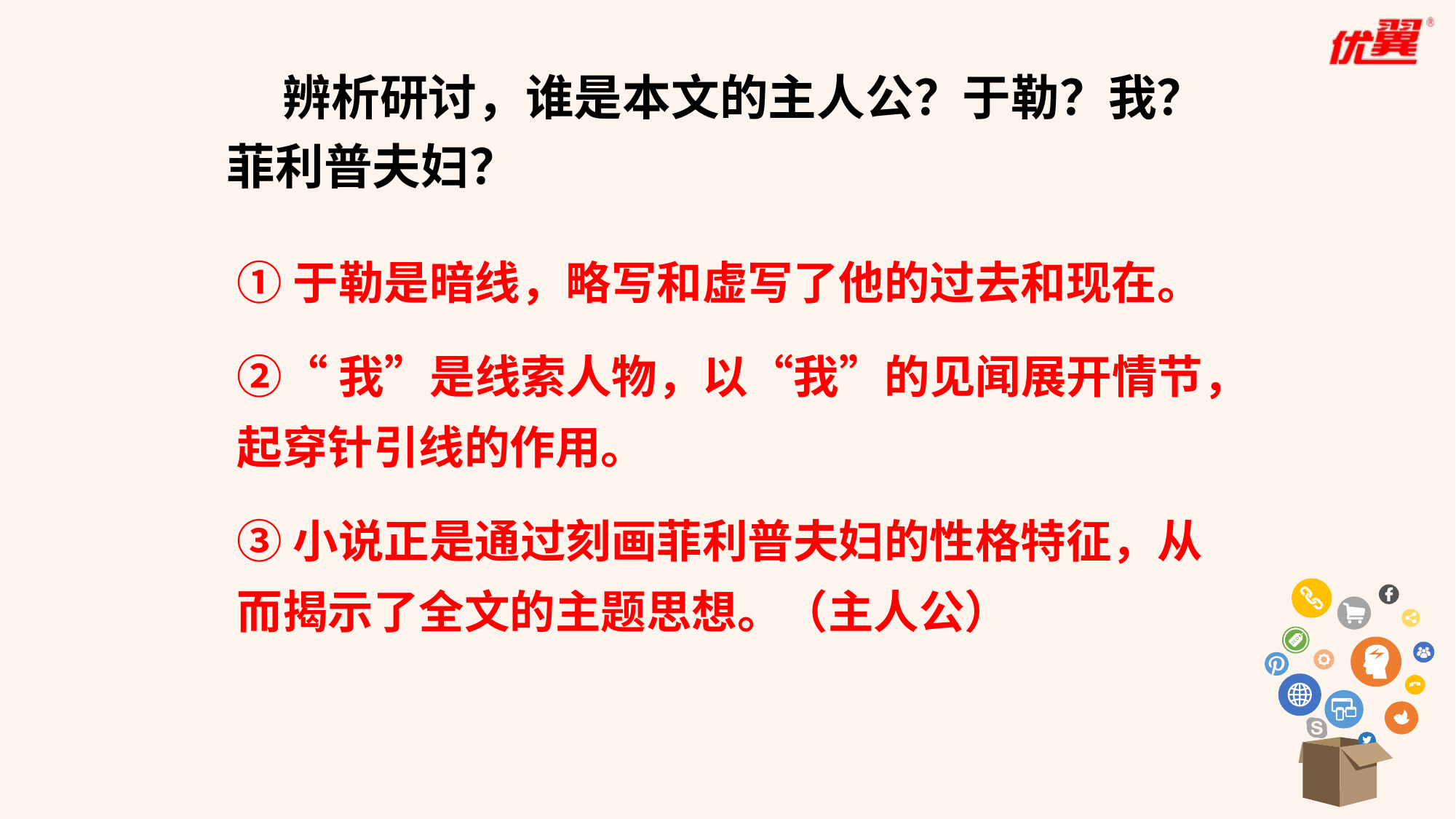

辨析研讨，谁是本文的主人公？于勒？我？菲利普夫妇？
①于勒是暗线，略写和虚写了他的过去和现在。
②“我”是线索人物，以“我”的见闻展开情节，起穿针引线的作用。
③小说正是通过刻画菲利普夫妇的性格特征，从而揭示了全文的主题思想。（主人公）